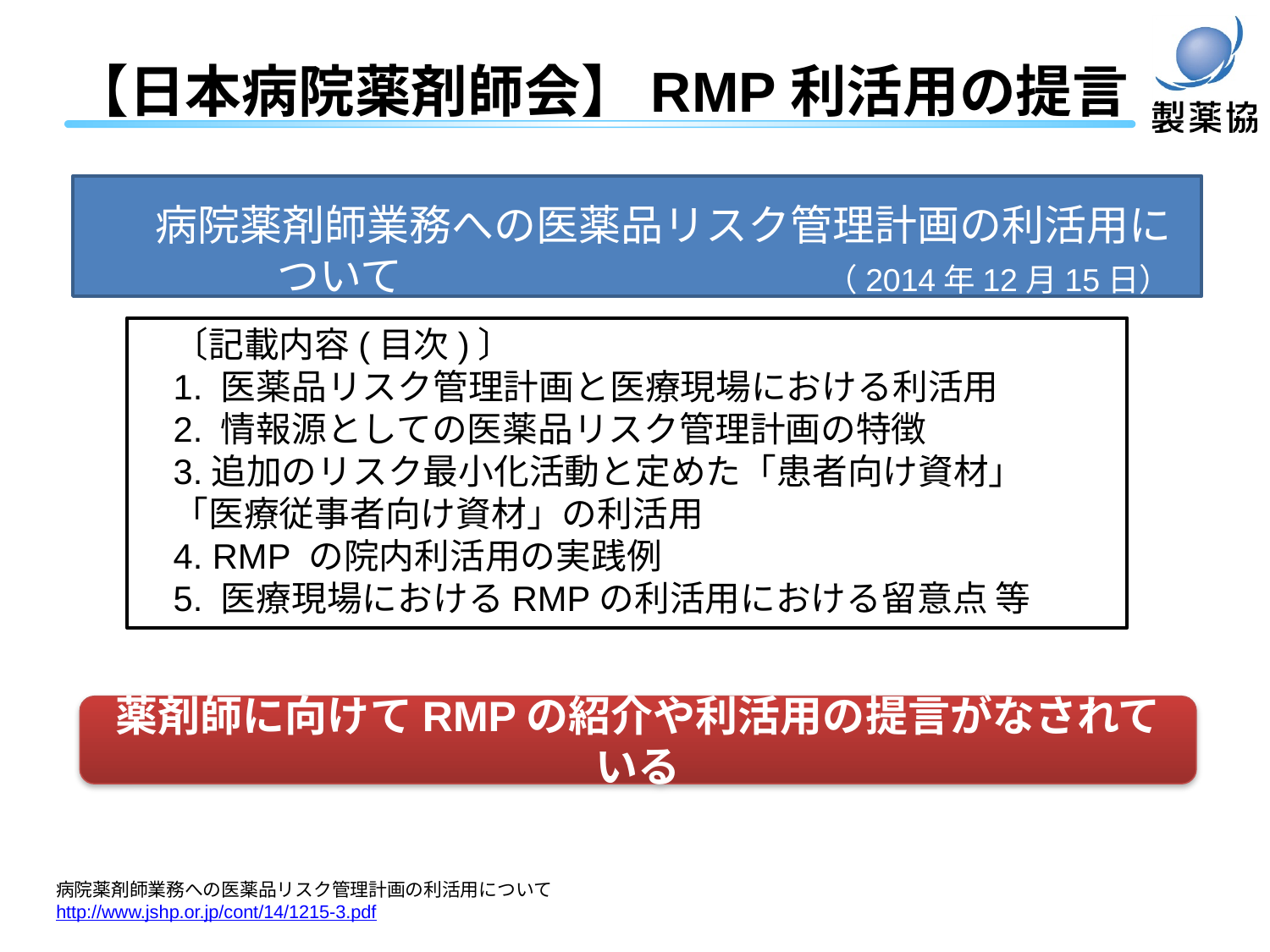

【日本病院薬剤師会】RMP利活用の提言

病院薬剤師業務への医薬品リスク管理計画の利活用について　　　　　　　　　　（2014年12月15日）

〔記載内容(目次)〕
1. 医薬品リスク管理計画と医療現場における利活用
2. 情報源としての医薬品リスク管理計画の特徴
3.追加のリスク最小化活動と定めた「患者向け資材」「医療従事者向け資材」の利活用
4. RMP の院内利活用の実践例
5. 医療現場におけるRMPの利活用における留意点 等

薬剤師に向けてRMPの紹介や利活用の提言がなされている
病院薬剤師業務への医薬品リスク管理計画の利活用について
http://www.jshp.or.jp/cont/14/1215-3.pdf